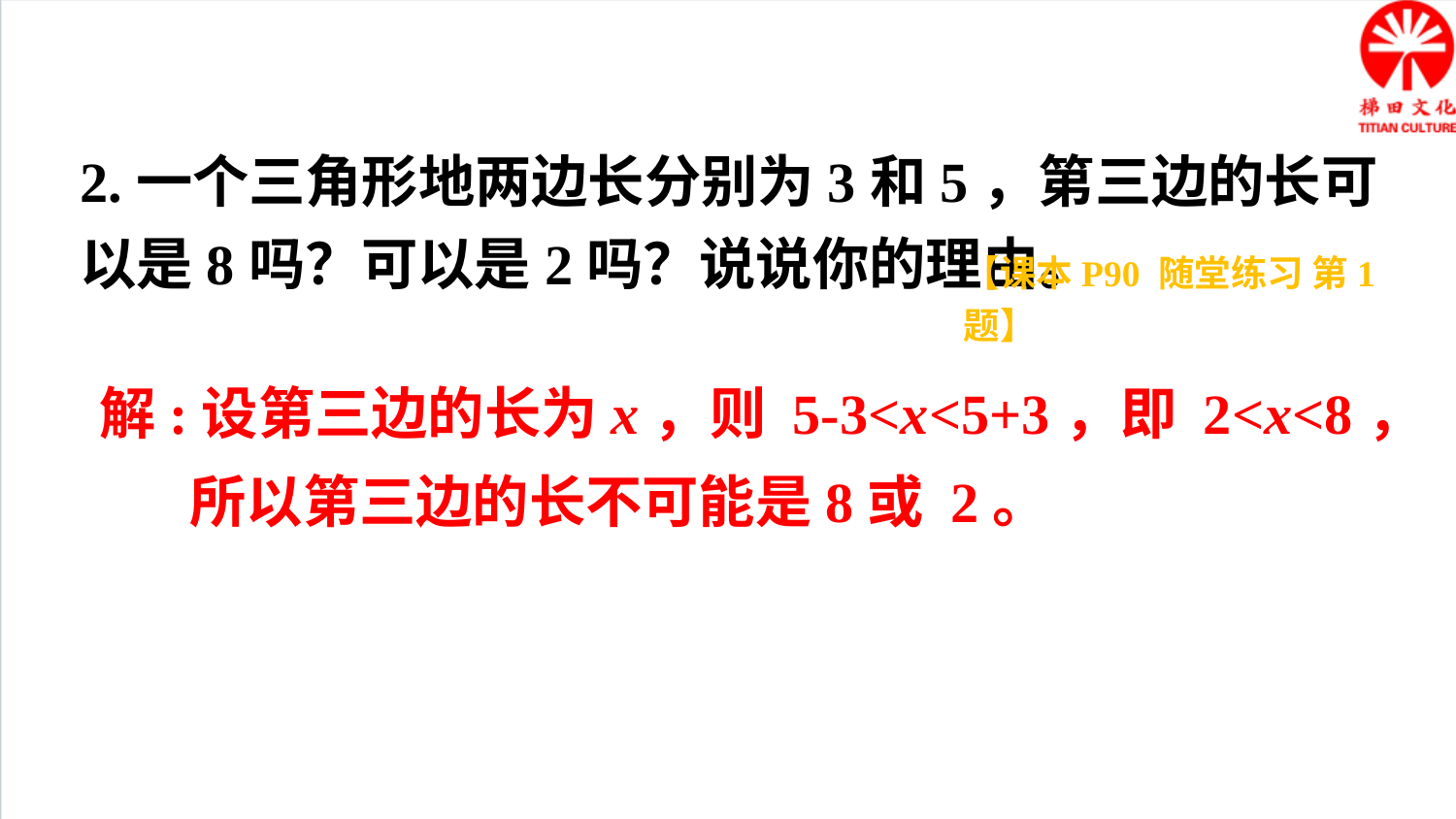

2.一个三角形地两边长分别为3和5，第三边的长可以是8吗？可以是2吗？说说你的理由。
【课本P90 随堂练习 第1题】
解:设第三边的长为x，则 5-3<x<5+3，即 2<x<8，
      所以第三边的长不可能是8或 2。